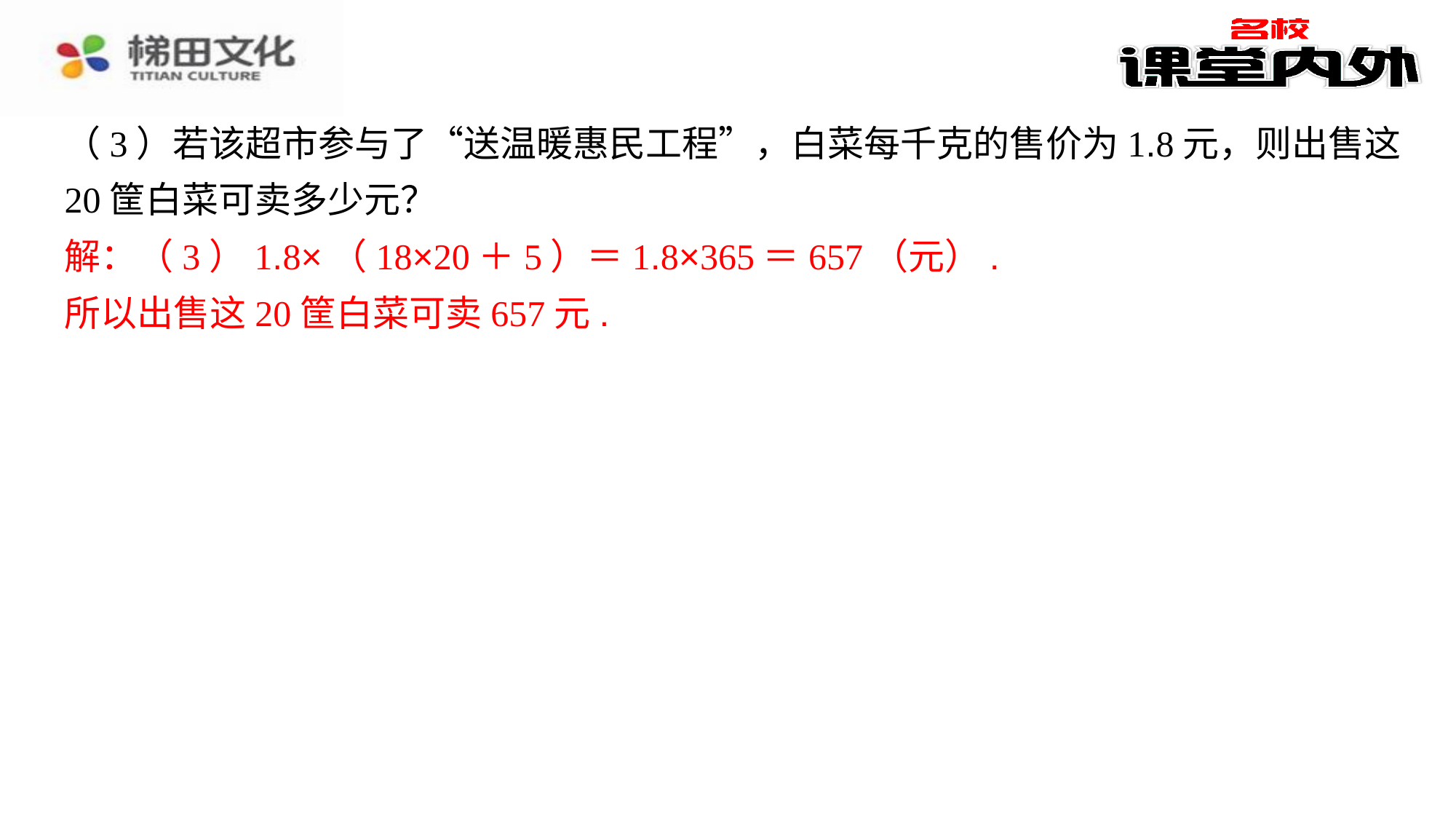

（3）若该超市参与了“送温暖惠民工程”，白菜每千克的售价为1.8元，则出售这
20筐白菜可卖多少元？
解：（3）1.8×（18×20＋5）＝1.8×365＝657（元）.
所以出售这20筐白菜可卖657元.
解：（3）1.8×（18×20＋5）＝1.8×365＝657（元）.
所以出售这20筐白菜可卖657元.